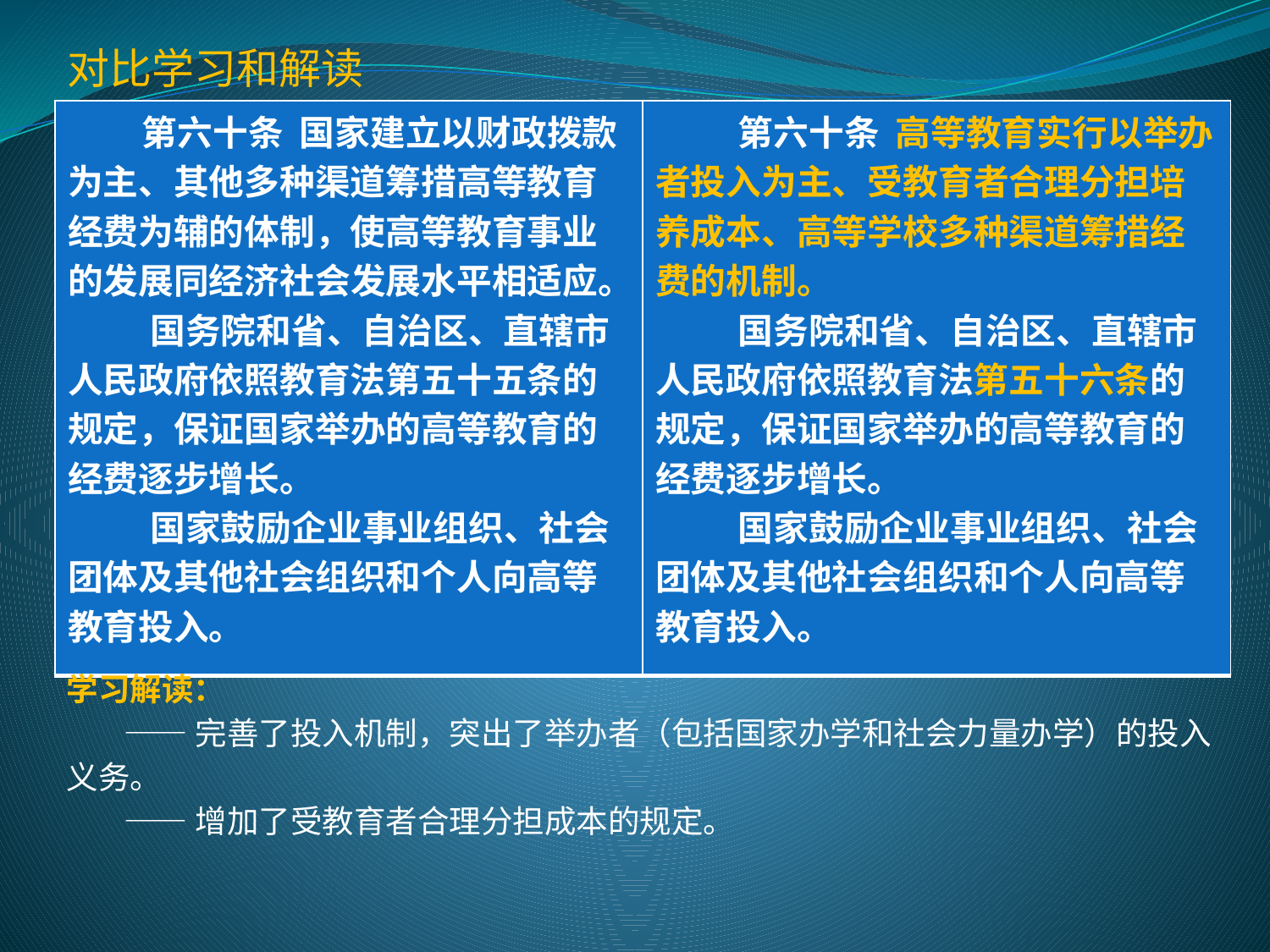

对比学习和解读
| 第六十条 国家建立以财政拨款为主、其他多种渠道筹措高等教育经费为辅的体制，使高等教育事业的发展同经济社会发展水平相适应。 国务院和省、自治区、直辖市人民政府依照教育法第五十五条的规定，保证国家举办的高等教育的经费逐步增长。 国家鼓励企业事业组织、社会团体及其他社会组织和个人向高等教育投入。 | 第六十条 高等教育实行以举办者投入为主、受教育者合理分担培养成本、高等学校多种渠道筹措经费的机制。 国务院和省、自治区、直辖市人民政府依照教育法第五十六条的规定，保证国家举办的高等教育的经费逐步增长。 国家鼓励企业事业组织、社会团体及其他社会组织和个人向高等教育投入。 |
| --- | --- |

学习解读：
        ——完善了投入机制，突出了举办者（包括国家办学和社会力量办学）的投入义务。
        ——增加了受教育者合理分担成本的规定。